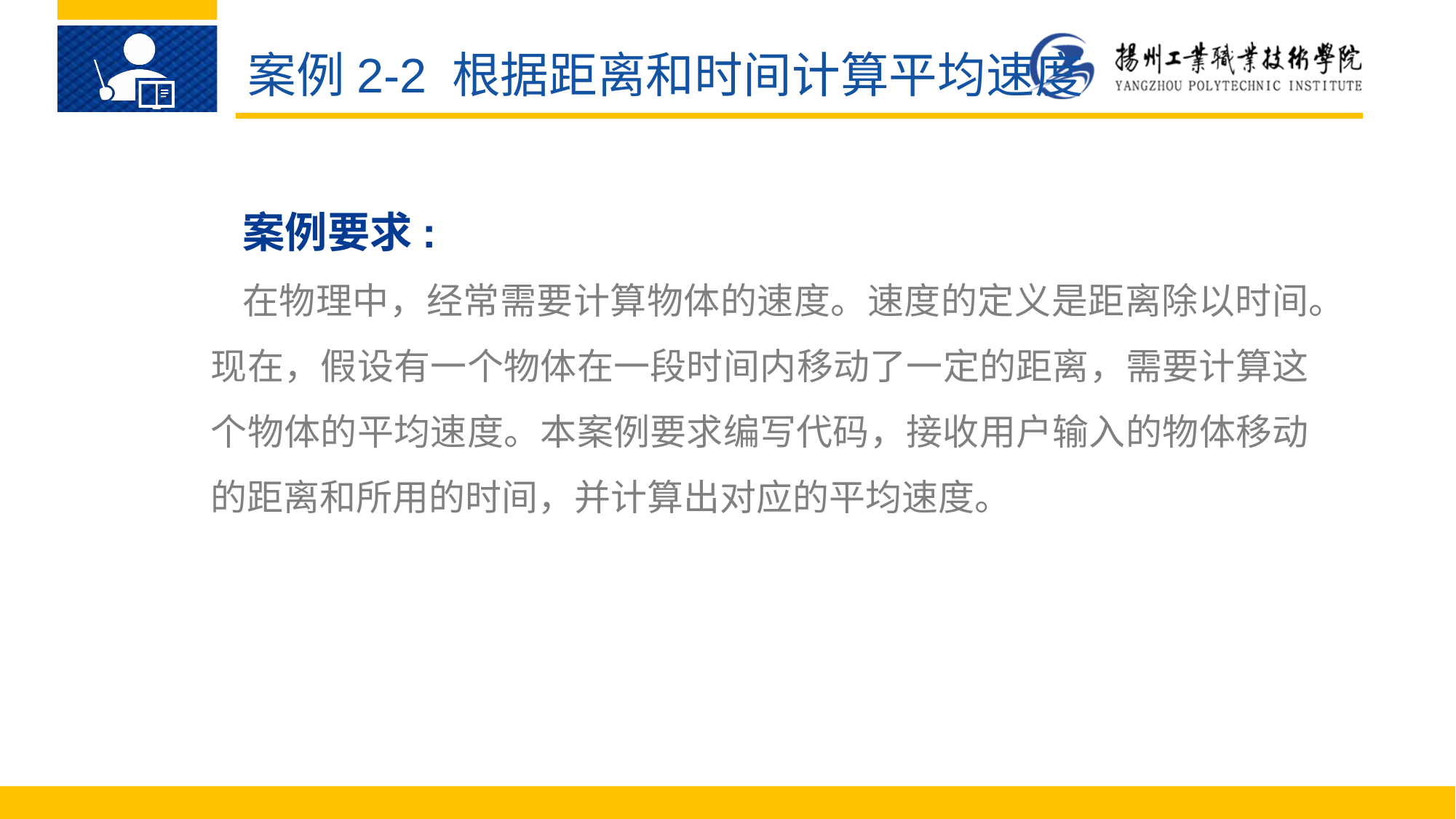

案例2-2 根据距离和时间计算平均速度
案例要求:
在物理中，经常需要计算物体的速度。速度的定义是距离除以时间。现在，假设有一个物体在一段时间内移动了一定的距离，需要计算这个物体的平均速度。本案例要求编写代码，接收用户输入的物体移动的距离和所用的时间，并计算出对应的平均速度。